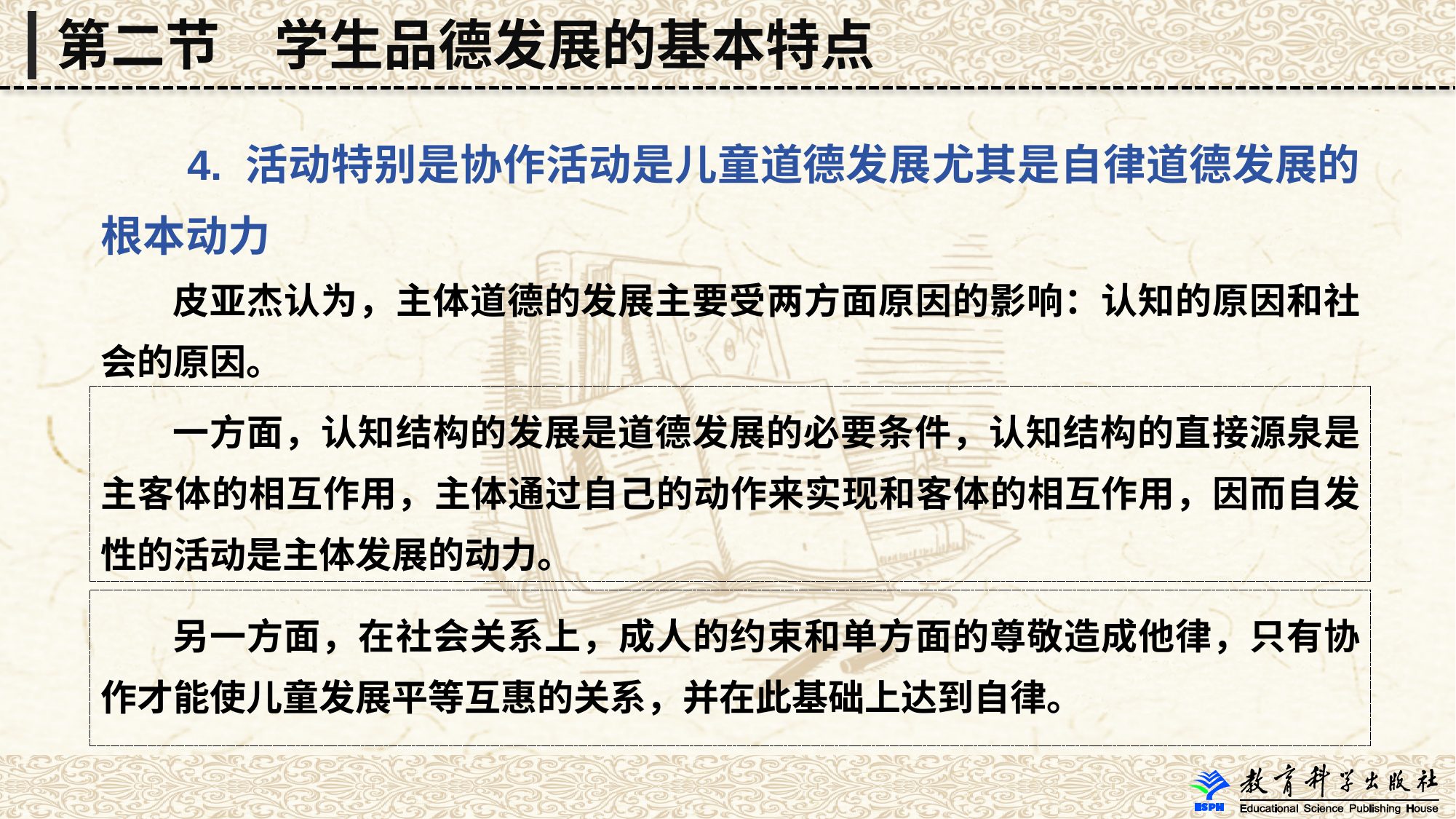

第二节　学生品德发展的基本特点
       4. 活动特别是协作活动是儿童道德发展尤其是自律道德发展的根本动力
       皮亚杰认为，主体道德的发展主要受两方面原因的影响：认知的原因和社会的原因。
       一方面，认知结构的发展是道德发展的必要条件，认知结构的直接源泉是主客体的相互作用，主体通过自己的动作来实现和客体的相互作用，因而自发性的活动是主体发展的动力。
       另一方面，在社会关系上，成人的约束和单方面的尊敬造成他律，只有协作才能使儿童发展平等互惠的关系，并在此基础上达到自律。